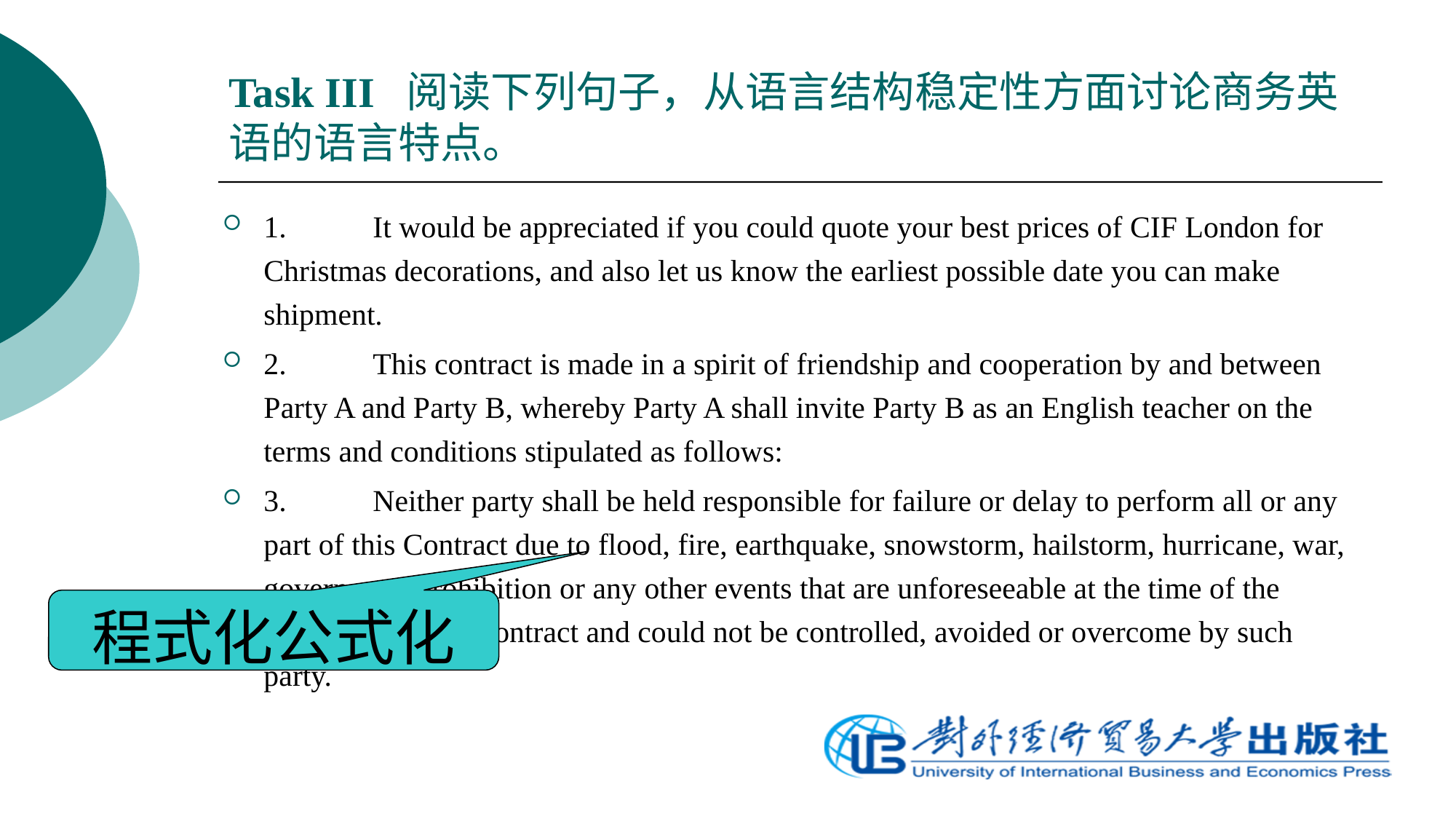

# Task III  阅读下列句子，从语言结构稳定性方面讨论商务英语的语言特点。
1.	It would be appreciated if you could quote your best prices of CIF London for Christmas decorations, and also let us know the earliest possible date you can make shipment.
2.	This contract is made in a spirit of friendship and cooperation by and between Party A and Party B, whereby Party A shall invite Party B as an English teacher on the terms and conditions stipulated as follows:
3.	Neither party shall be held responsible for failure or delay to perform all or any part of this Contract due to flood, fire, earthquake, snowstorm, hailstorm, hurricane, war, government prohibition or any other events that are unforeseeable at the time of the execution of this Contract and could not be controlled, avoided or overcome by such party.
程式化公式化